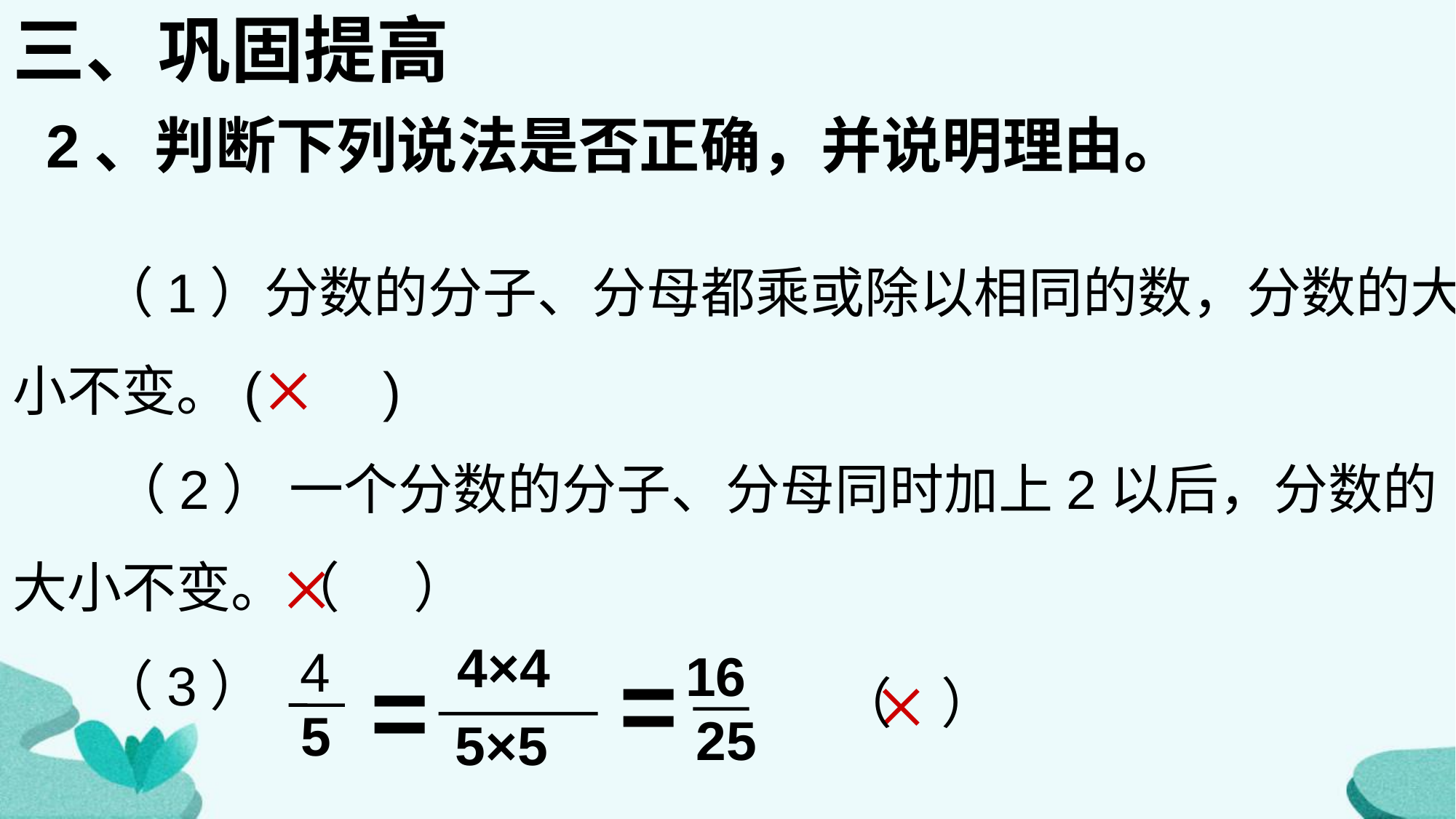

三、巩固提高
2、判断下列说法是否正确，并说明理由。

      （1）分数的分子、分母都乘或除以相同的数，分数的大小不变。(        )
       （2） 一个分数的分子、分母同时加上2以后，分数的大小不变。（      ）
      （3）

×
×

4
=
16
=
5
25

5×5

4×4
×
（    ）